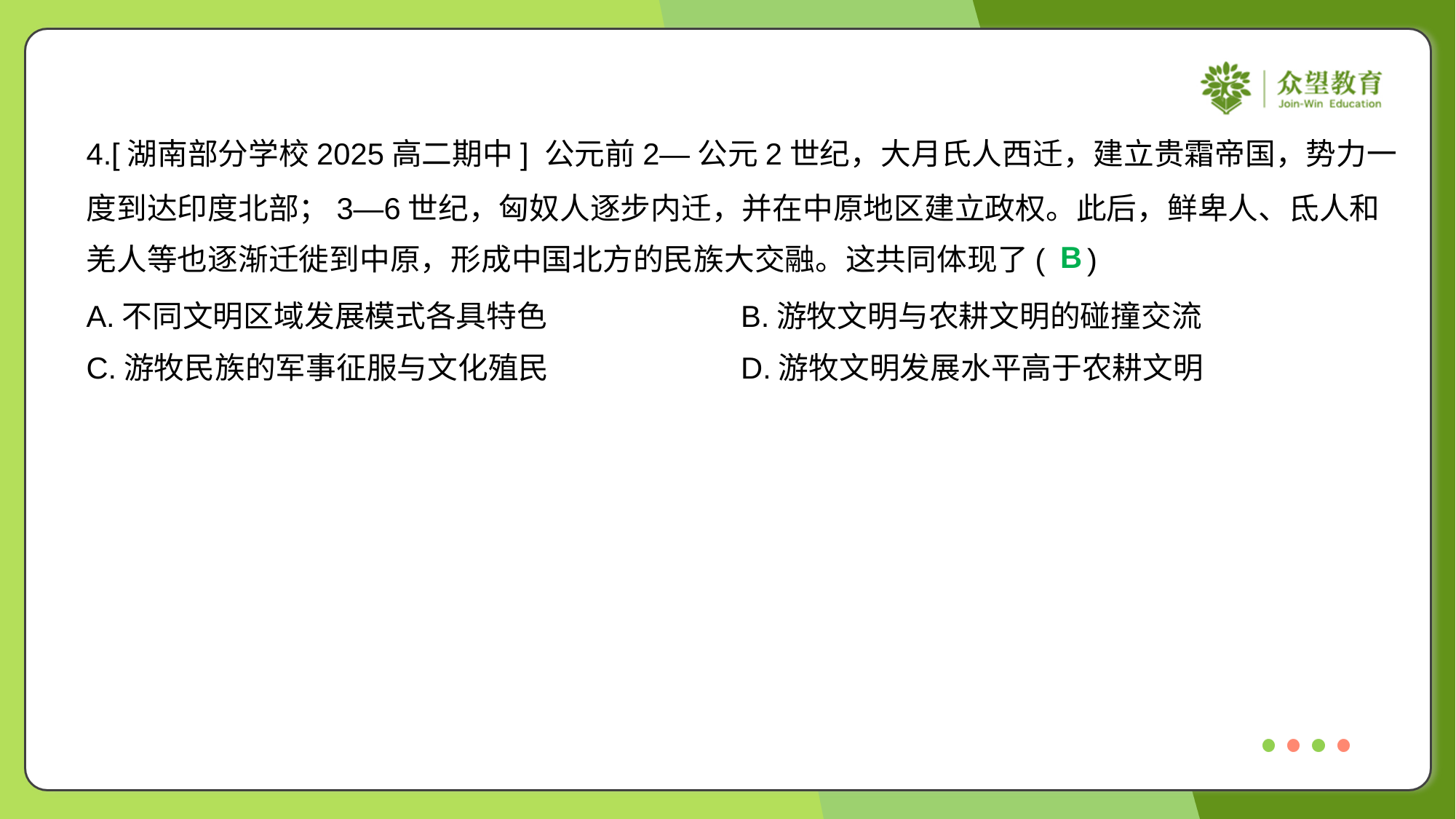

4.[湖南部分学校2025高二期中] 公元前2—公元2世纪，大月氏人西迁，建立贵霜帝国，势力一
度到达印度北部；3—6世纪，匈奴人逐步内迁，并在中原地区建立政权。此后，鲜卑人、氐人和
羌人等也逐渐迁徙到中原，形成中国北方的民族大交融。这共同体现了(     )
B
A.不同文明区域发展模式各具特色	B.游牧文明与农耕文明的碰撞交流
C.游牧民族的军事征服与文化殖民	D.游牧文明发展水平高于农耕文明